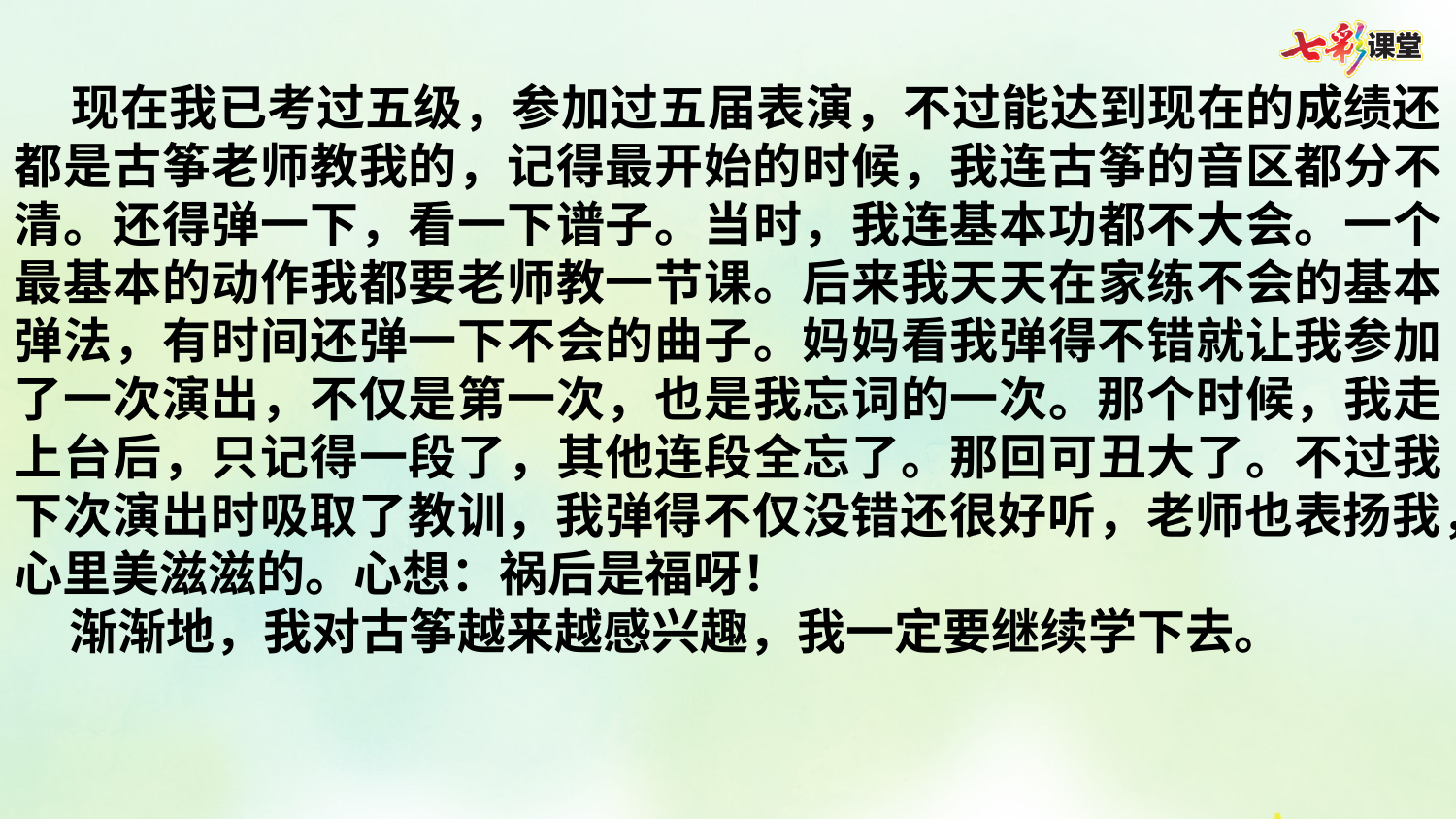

现在我已考过五级，参加过五届表演，不过能达到现在的成绩还都是古筝老师教我的，记得最开始的时候，我连古筝的音区都分不清。还得弹一下，看一下谱子。当时，我连基本功都不大会。一个最基本的动作我都要老师教一节课。后来我天天在家练不会的基本弹法，有时间还弹一下不会的曲子。妈妈看我弹得不错就让我参加了一次演出，不仅是第一次，也是我忘词的一次。那个时候，我走上台后，只记得一段了，其他连段全忘了。那回可丑大了。不过我下次演出时吸取了教训，我弹得不仅没错还很好听，老师也表扬我，心里美滋滋的。心想：祸后是福呀！
    渐渐地，我对古筝越来越感兴趣，我一定要继续学下去。